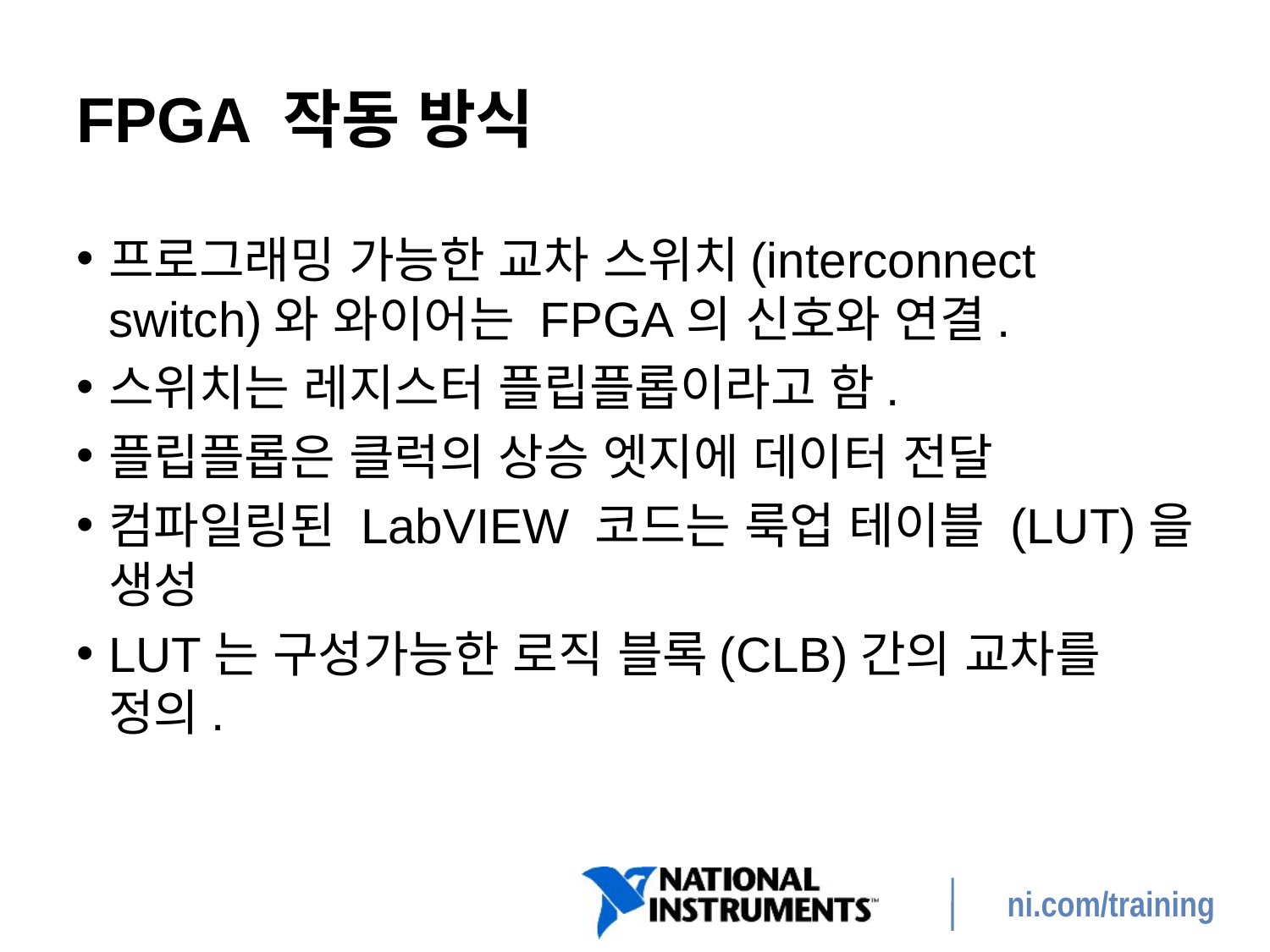

# FPGA 작동 방식
프로그래밍 가능한 교차 스위치(interconnect switch)와 와이어는 FPGA의 신호와 연결.
스위치는 레지스터 플립플롭이라고 함.
플립플롭은 클럭의 상승 엣지에 데이터 전달
컴파일링된 LabVIEW 코드는 룩업 테이블 (LUT)을 생성
LUT는 구성가능한 로직 블록(CLB)간의 교차를 정의.